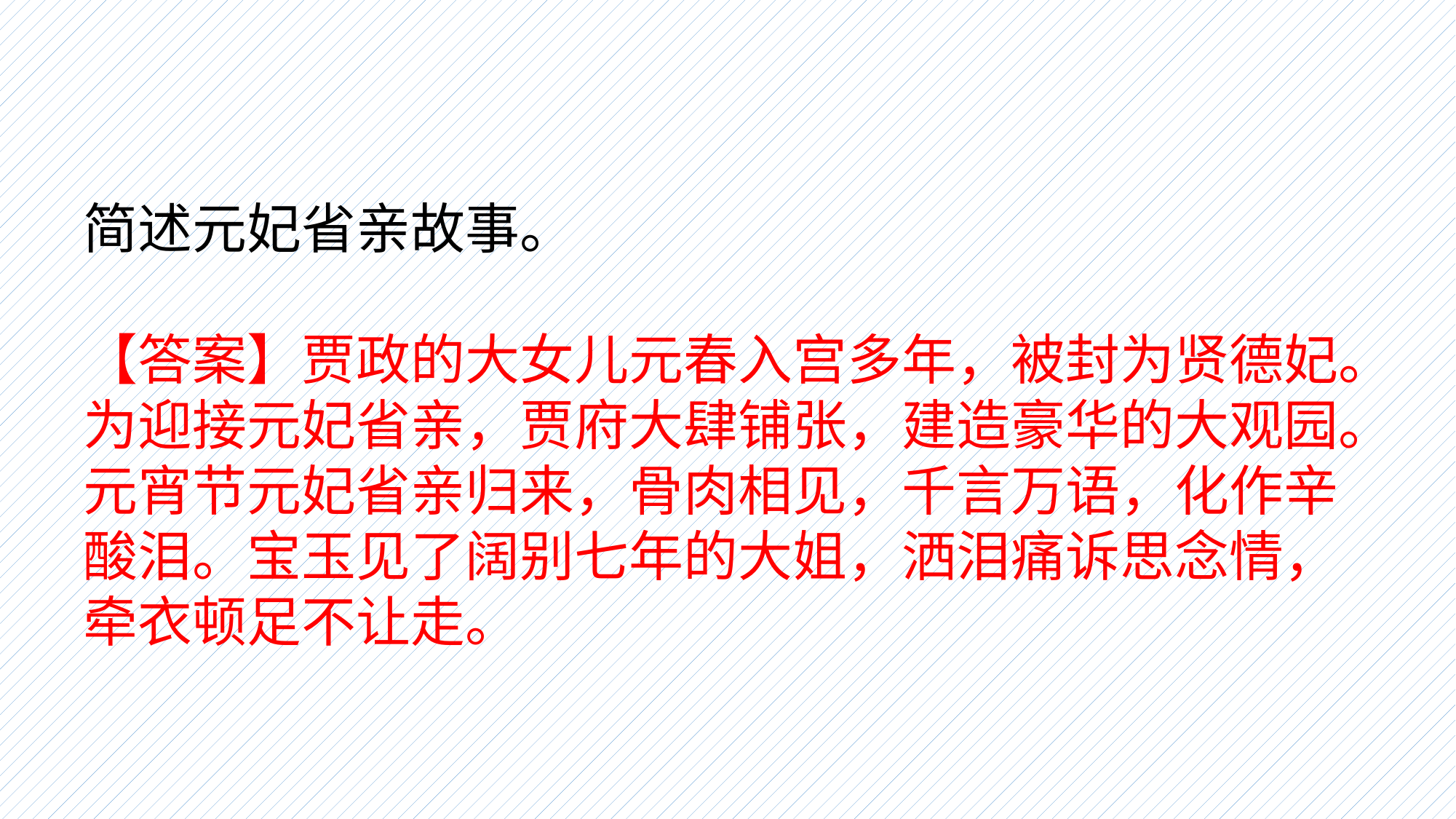

简述元妃省亲故事。

【答案】贾政的大女儿元春入宫多年，被封为贤德妃。为迎接元妃省亲，贾府大肆铺张，建造豪华的大观园。元宵节元妃省亲归来，骨肉相见，千言万语，化作辛酸泪。宝玉见了阔别七年的大姐，洒泪痛诉思念情，牵衣顿足不让走。